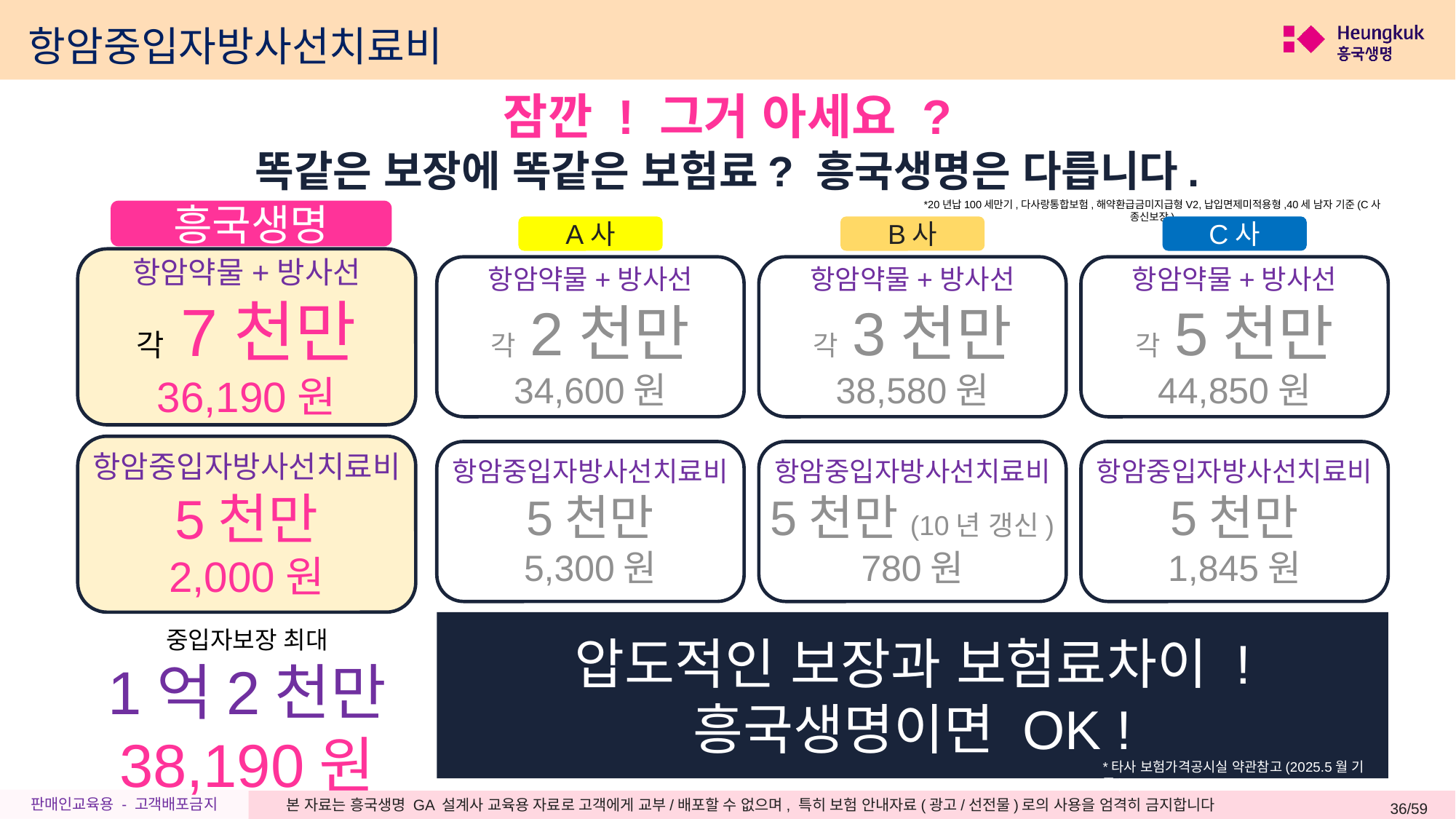

항암중입자방사선치료비
잠깐 ! 그거 아세요 ?
똑같은 보장에 똑같은 보험료? 흥국생명은 다릅니다.
*20년납100세만기,다사랑통합보험,해약환급금미지급형V2,납입면제미적용형,40세 남자 기준(C사 종신보장)
흥국생명
항암약물+방사선
각 7천만
36,190원
항암중입자방사선치료비
5천만
2,000원
A사
항암약물+방사선
각 2천만
34,600원
항암중입자방사선치료비
5천만
5,300원
C사
항암약물+방사선
각 5천만
44,850원
항암중입자방사선치료비
5천만
1,845원
B사
항암약물+방사선
각 3천만
38,580원
항암중입자방사선치료비
5천만(10년 갱신)
780원
압도적인 보장과 보험료차이 !
흥국생명이면 OK !
*타사 보험가격공시실 약관참고(2025.5월 기준)
중입자보장 최대
1억2천만
38,190원
중입자보장 최대
7천만
39,900원
중입자보장 최대
8천만
39,360원
중입자보장 최대
1억
46,695원
36/59